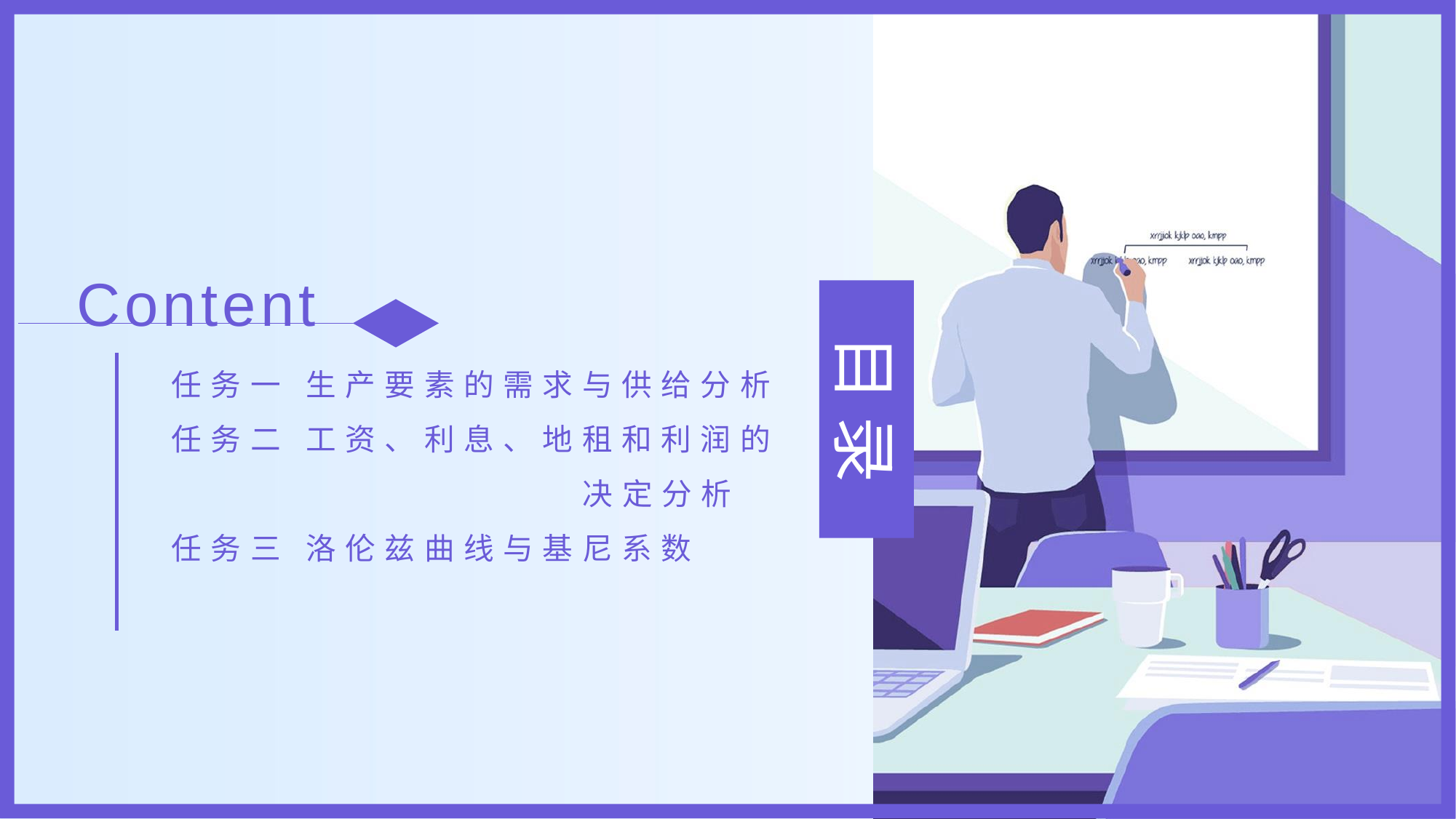

Content

任务一 生产要素的需求与供给分析
任务二 工资、利息、地租和利润的                             决定分析
任务三 洛伦兹曲线与基尼系数
目 录